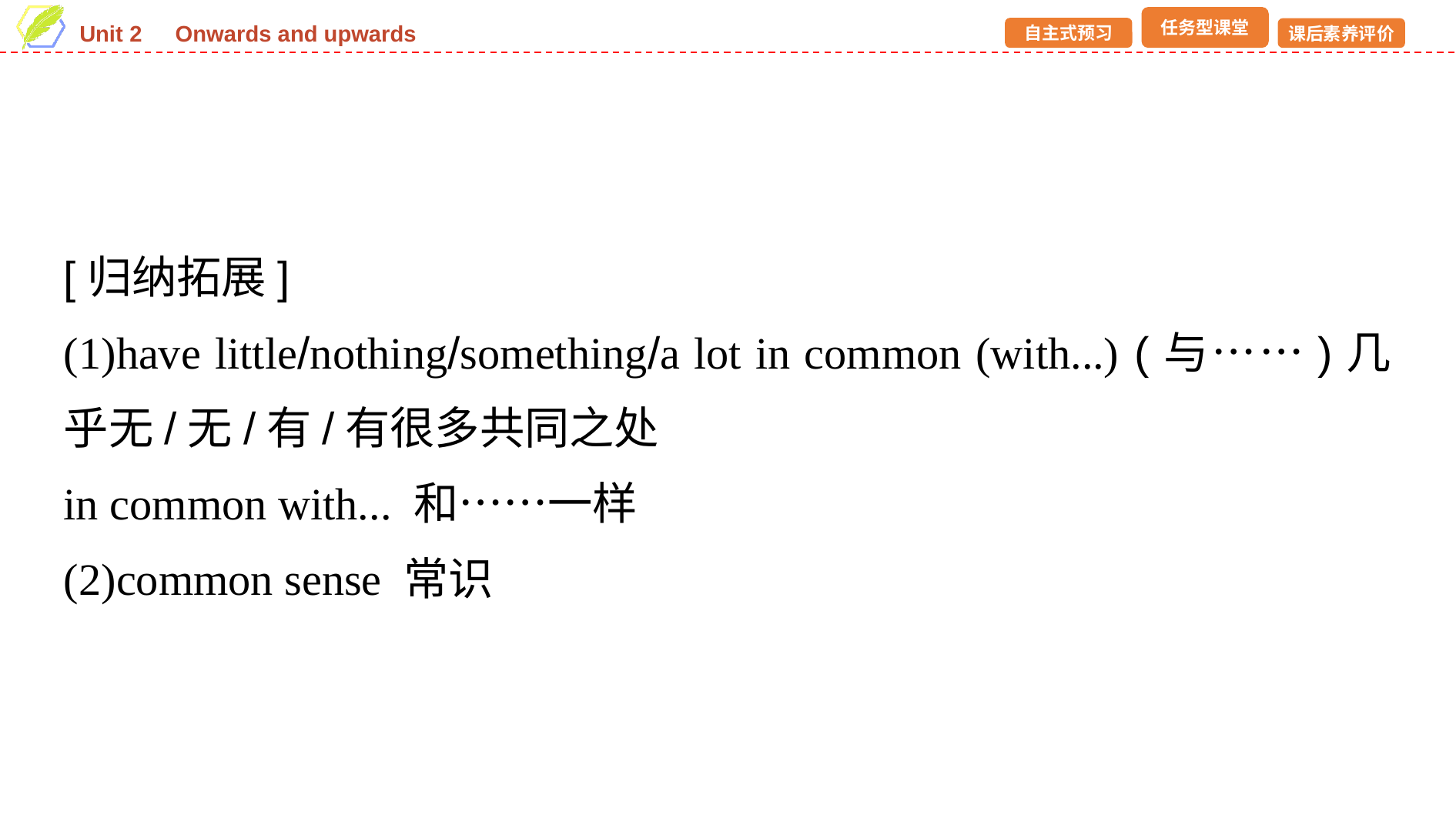

[归纳拓展]
(1)have little/nothing/something/a lot in common (with...) (与……)几乎无/无/有/有很多共同之处
in common with... 和……一样
(2)common sense 常识